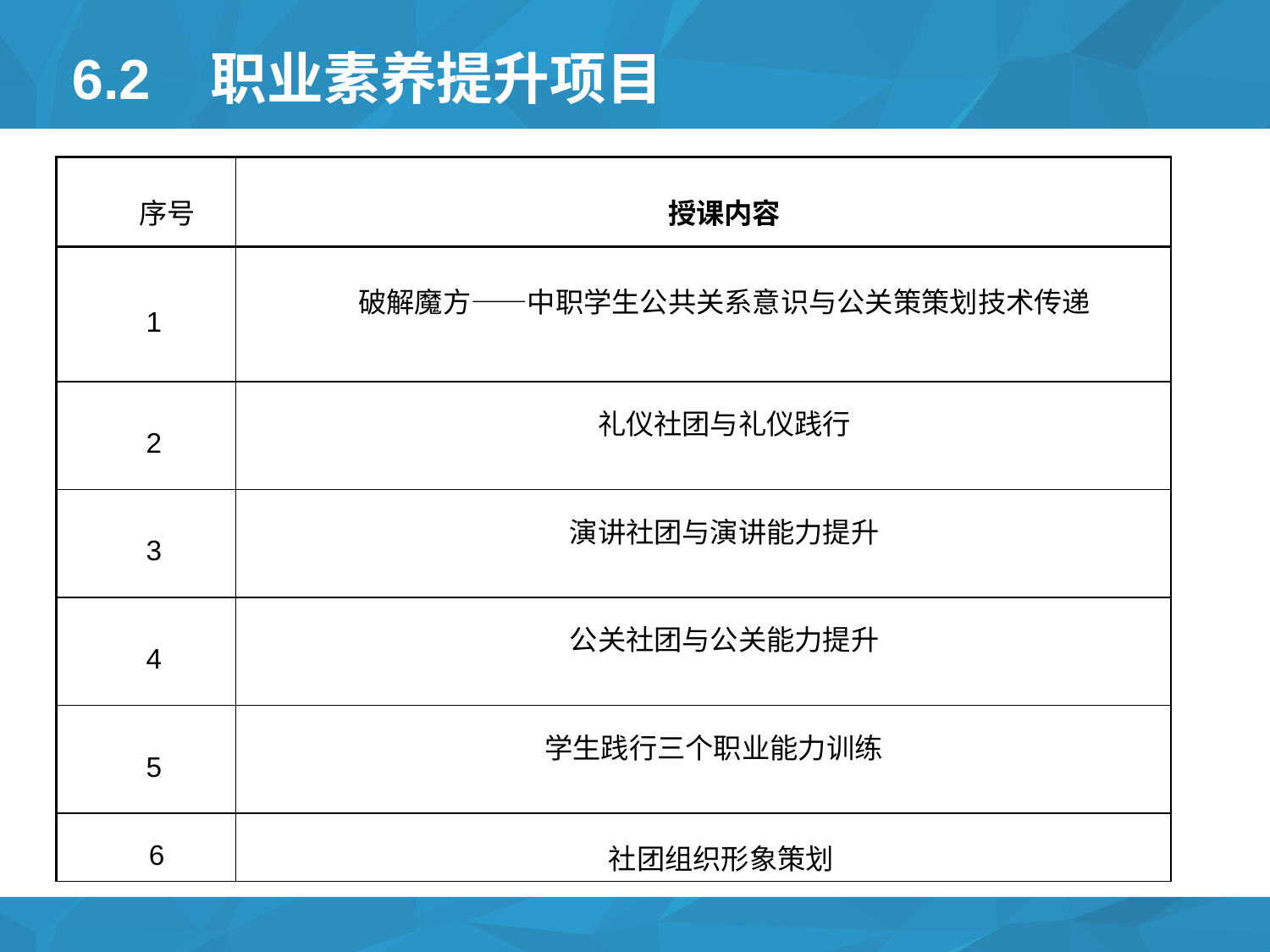

# 6.2   职业素养提升项目
| 序号 | 授课内容 |
| --- | --- |
| 1 | 破解魔方——中职学生公共关系意识与公关策策划技术传递 |
| 2 | 礼仪社团与礼仪践行 |
| 3 | 演讲社团与演讲能力提升 |
| 4 | 公关社团与公关能力提升 |
| 5 | 学生践行三个职业能力训练 |
| 6 | 社团组织形象策划 |